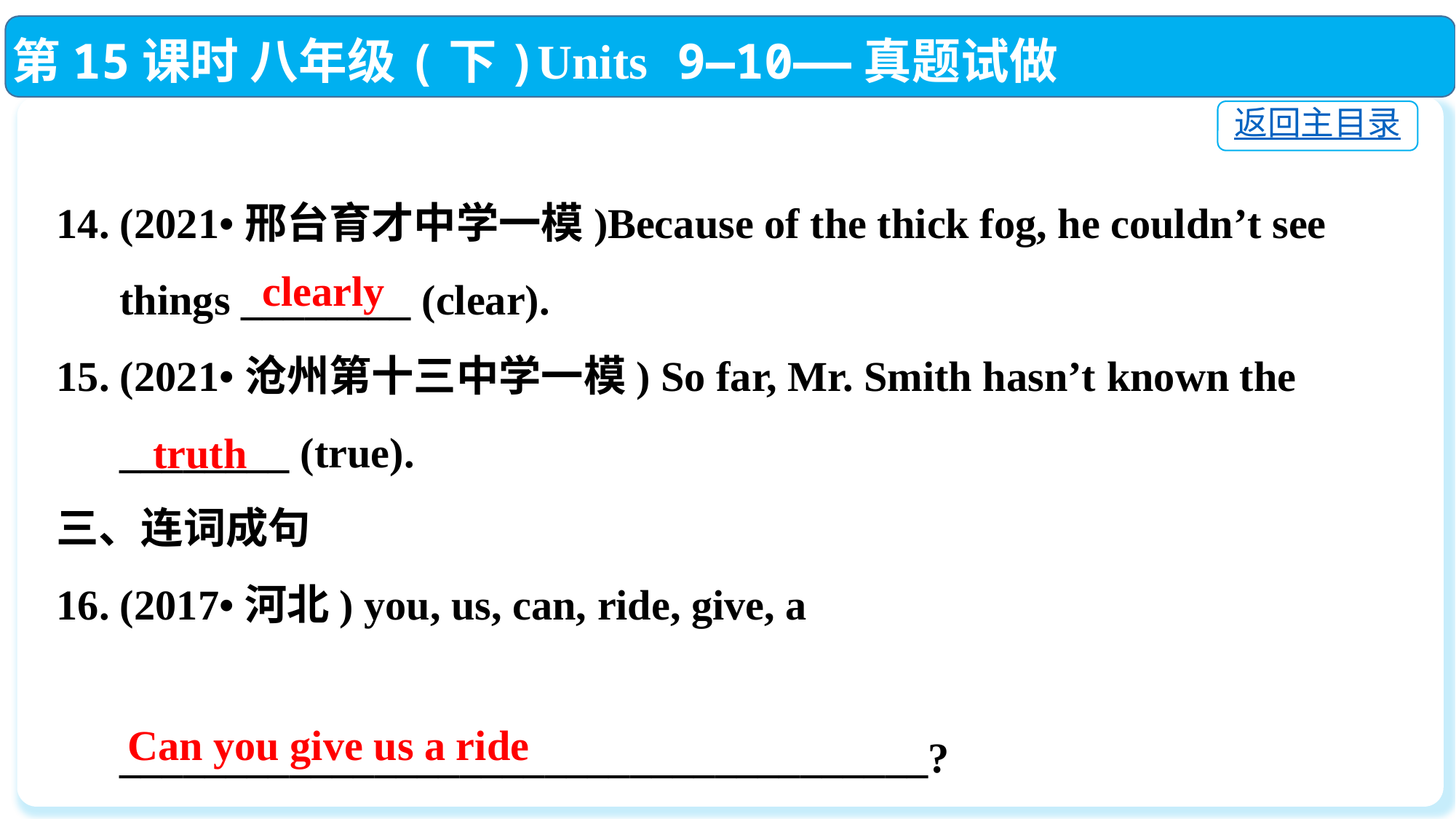

第15课时 八年级(下)Units 9—10——真题试做

返回主目录
14. (2021•邢台育才中学一模)Because of the thick fog, he couldn’t see
      things ________ (clear).
15. (2021•沧州第十三中学一模) So far, Mr. Smith hasn’t known the
      ________ (true).
三、连词成句
16. (2017•河北) you, us, can, ride, give, a

      ______________________________________?
clearly
truth
Can you give us a ride